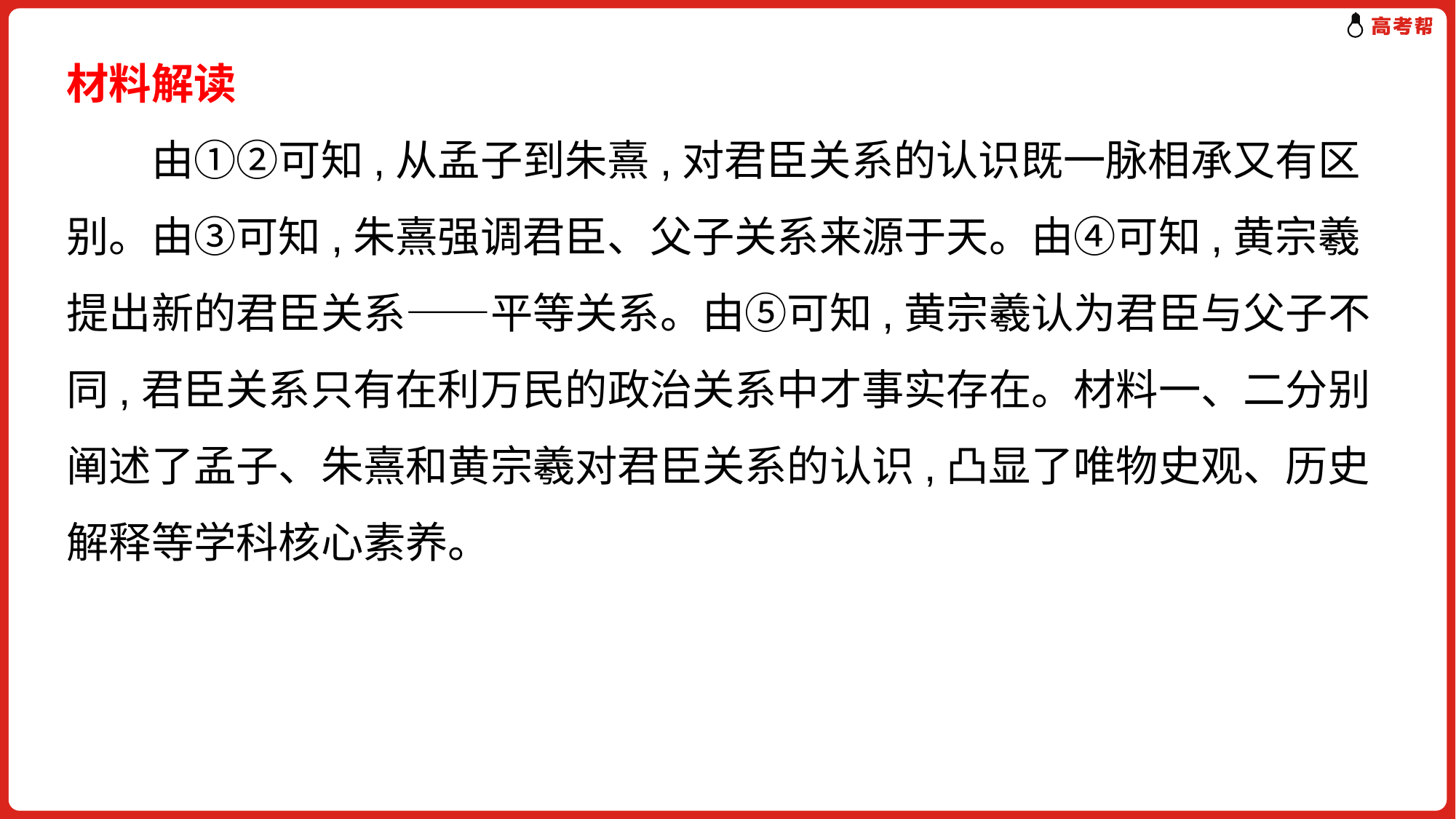

材料解读
　　由①②可知,从孟子到朱熹,对君臣关系的认识既一脉相承又有区别。由③可知,朱熹强调君臣、父子关系来源于天。由④可知,黄宗羲提出新的君臣关系——平等关系。由⑤可知,黄宗羲认为君臣与父子不同,君臣关系只有在利万民的政治关系中才事实存在。材料一、二分别阐述了孟子、朱熹和黄宗羲对君臣关系的认识,凸显了唯物史观、历史解释等学科核心素养。